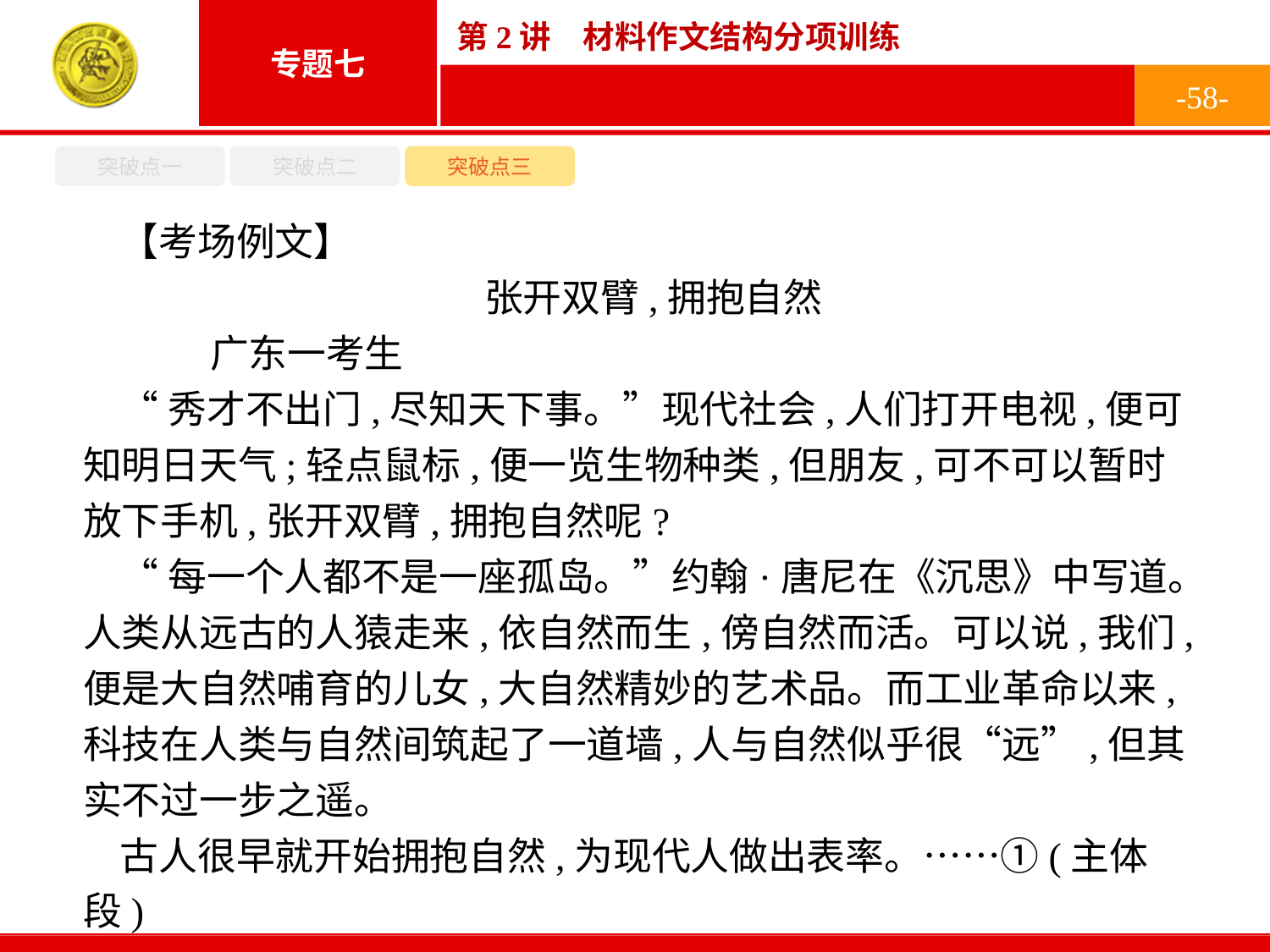

-58-
突破点一
突破点二
突破点三
【考场例文】
张开双臂,拥抱自然
	广东一考生
“秀才不出门,尽知天下事。”现代社会,人们打开电视,便可知明日天气;轻点鼠标,便一览生物种类,但朋友,可不可以暂时放下手机,张开双臂,拥抱自然呢?
“每一个人都不是一座孤岛。”约翰·唐尼在《沉思》中写道。人类从远古的人猿走来,依自然而生,傍自然而活。可以说,我们,便是大自然哺育的儿女,大自然精妙的艺术品。而工业革命以来,科技在人类与自然间筑起了一道墙,人与自然似乎很“远”,但其实不过一步之遥。
古人很早就开始拥抱自然,为现代人做出表率。……①(主体段)